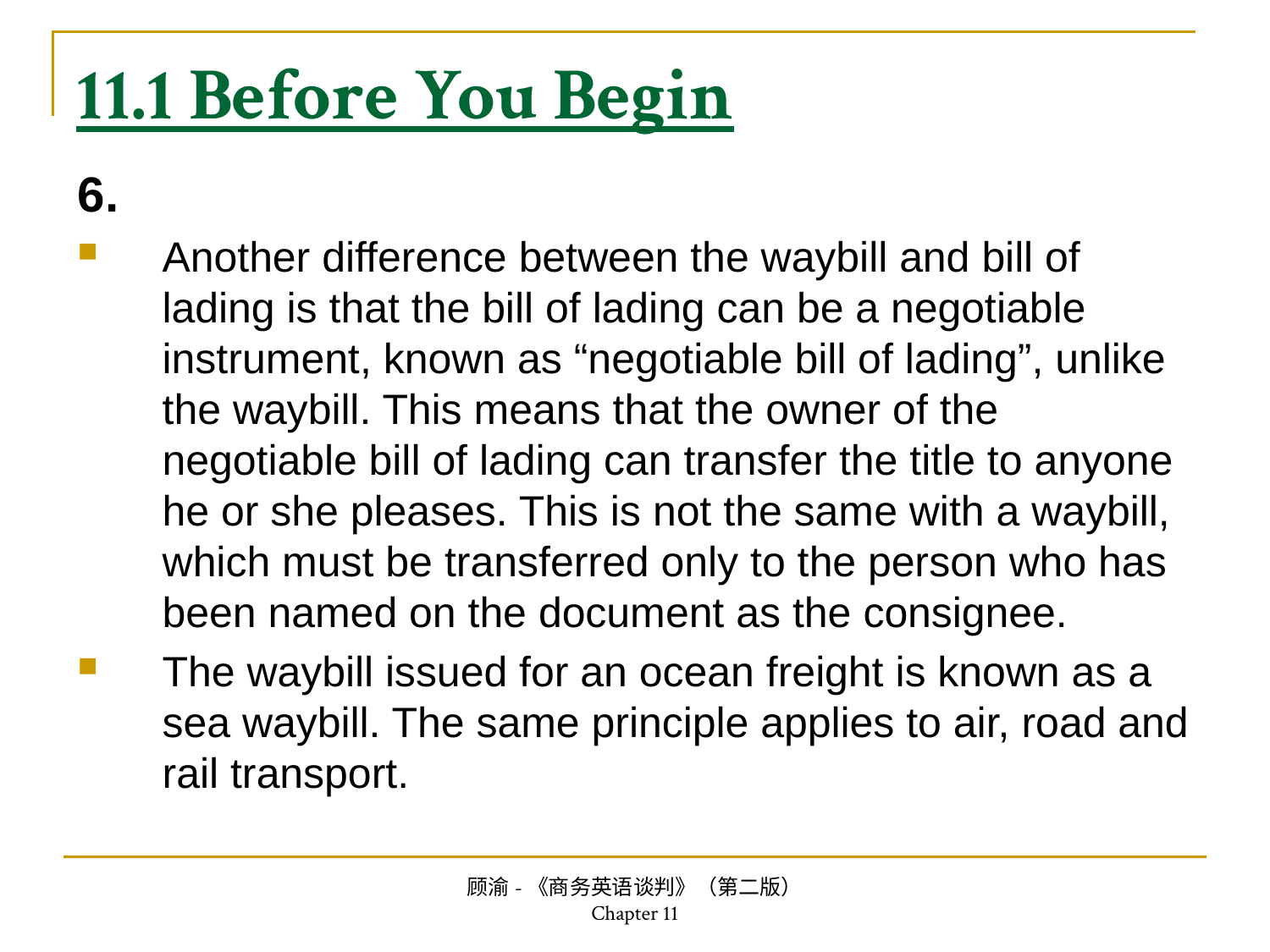

# 11.1 Before You Begin
6.
Another difference between the waybill and bill of lading is that the bill of lading can be a negotiable instrument, known as “negotiable bill of lading”, unlike the waybill. This means that the owner of the negotiable bill of lading can transfer the title to anyone he or she pleases. This is not the same with a waybill, which must be transferred only to the person who has been named on the document as the consignee.
The waybill issued for an ocean freight is known as a sea waybill. The same principle applies to air, road and rail transport.

12
顾渝-《商务英语谈判》（第二版） Chapter 11